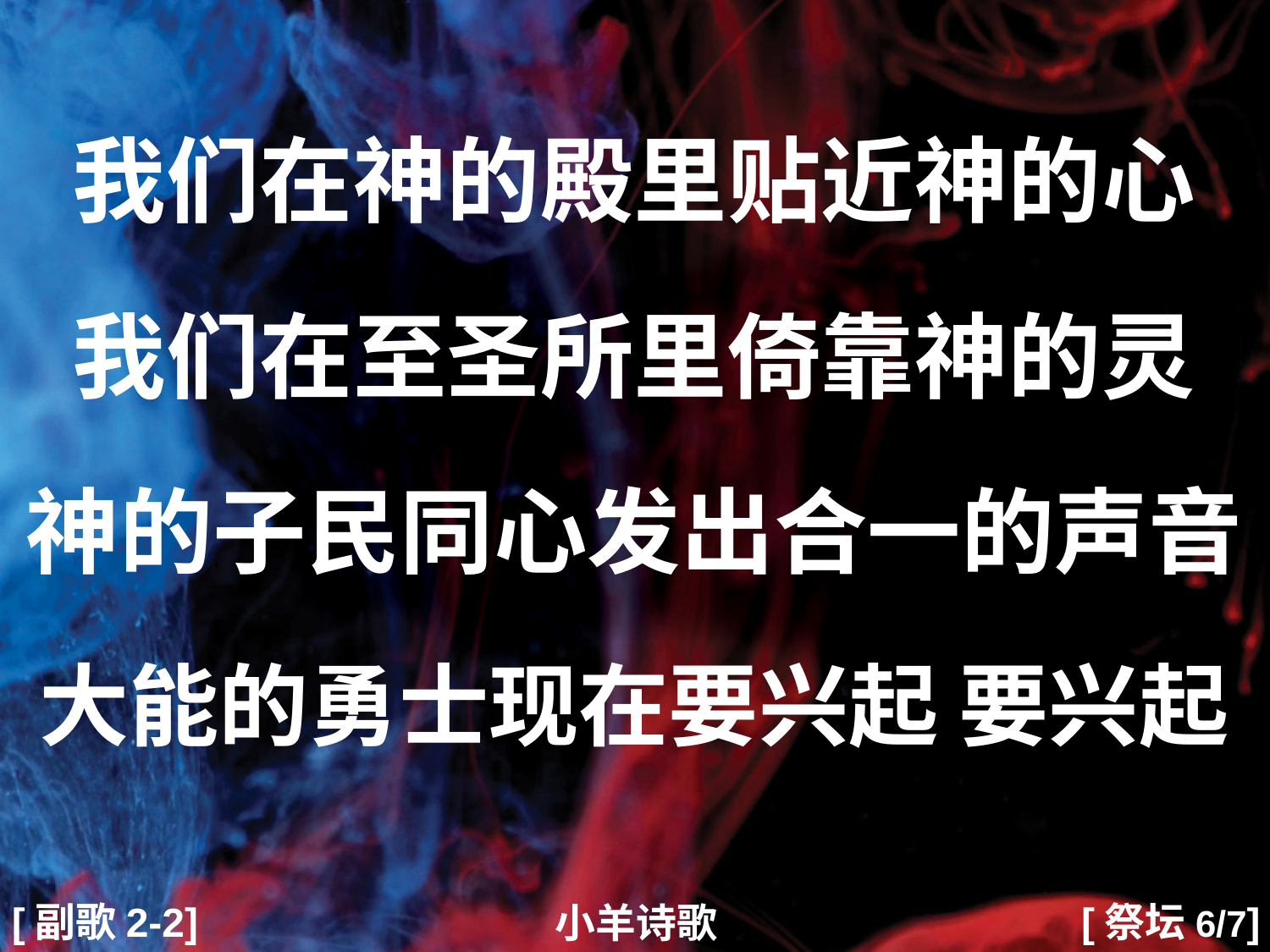

我们在神的殿里贴近神的心

我们在至圣所里倚靠神的灵

神的子民同心发出合一的声音

大能的勇士现在要兴起 要兴起

#

[副歌2-2]
[祭坛6/7]
小羊诗歌